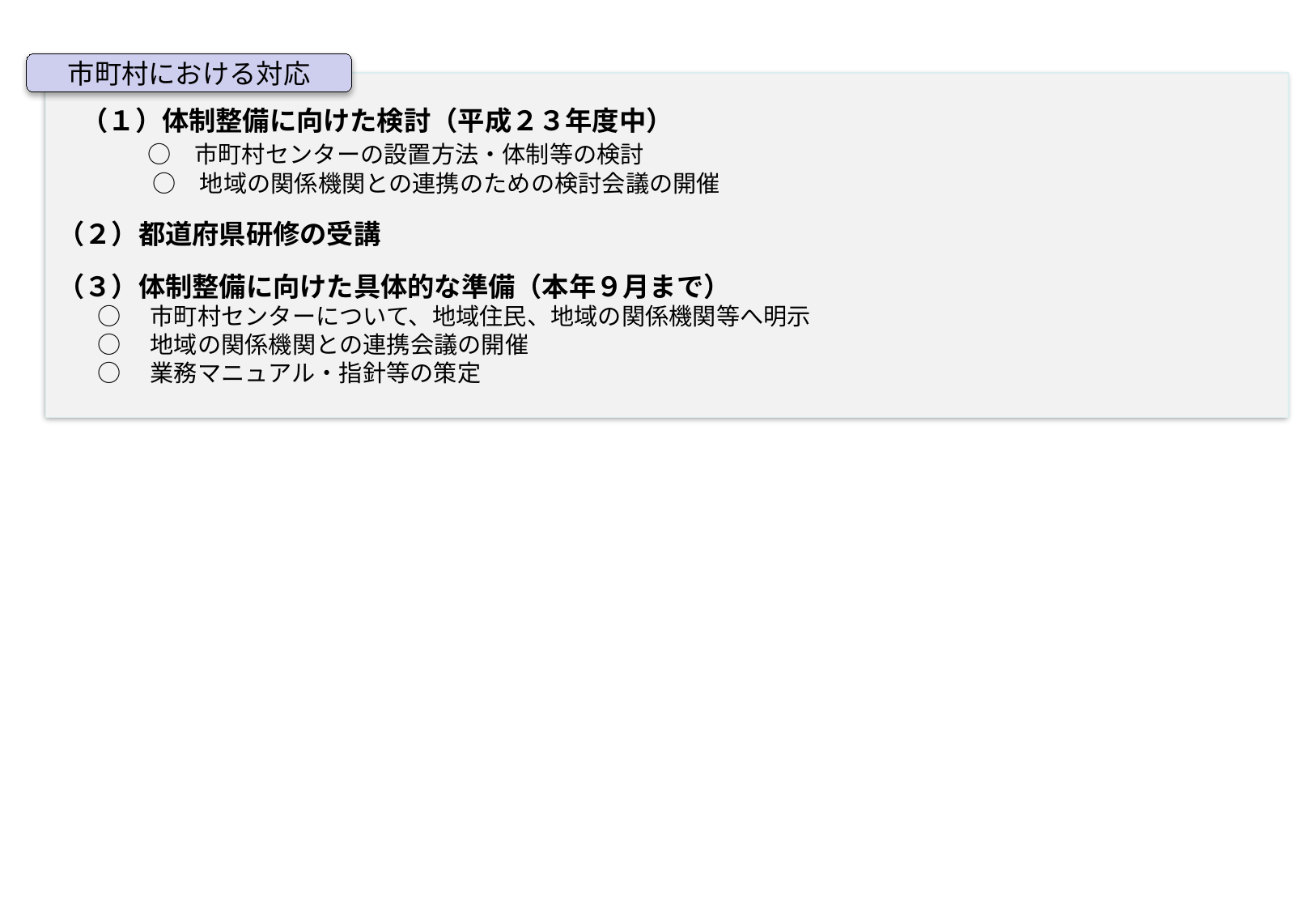

市町村における対応
（１）体制整備に向けた検討（平成２３年度中）
　　  ○　市町村センターの設置方法・体制等の検討
　　　○　地域の関係機関との連携のための検討会議の開催
（２）都道府県研修の受講
（３）体制整備に向けた具体的な準備（本年９月まで）
   ○　市町村センターについて、地域住民、地域の関係機関等へ明示
   ○　地域の関係機関との連携会議の開催
   ○　業務マニュアル・指針等の策定